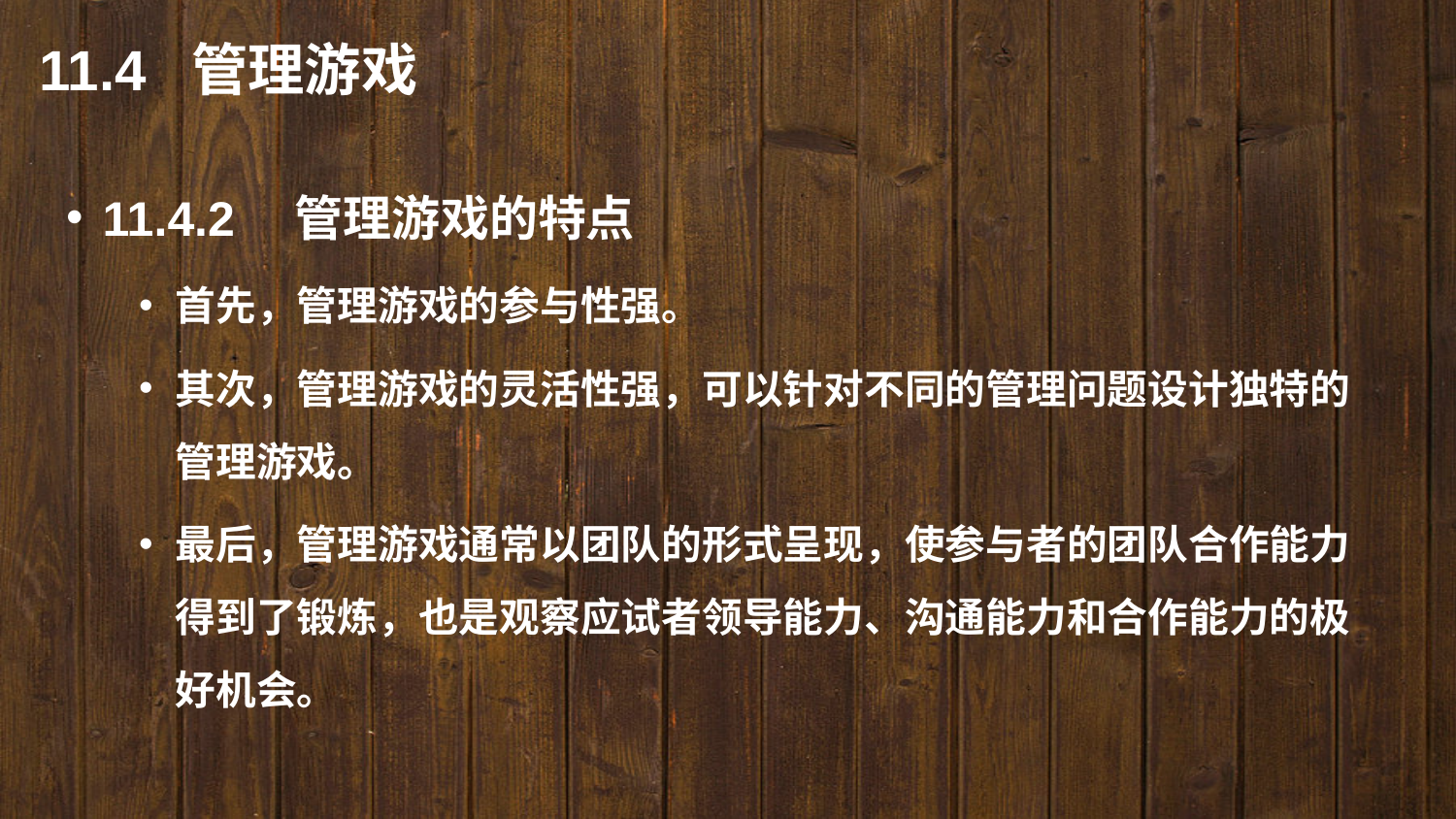

11.4  管理游戏
11.4.2　管理游戏的特点
首先，管理游戏的参与性强。
其次，管理游戏的灵活性强，可以针对不同的管理问题设计独特的管理游戏。
最后，管理游戏通常以团队的形式呈现，使参与者的团队合作能力得到了锻炼，也是观察应试者领导能力、沟通能力和合作能力的极好机会。